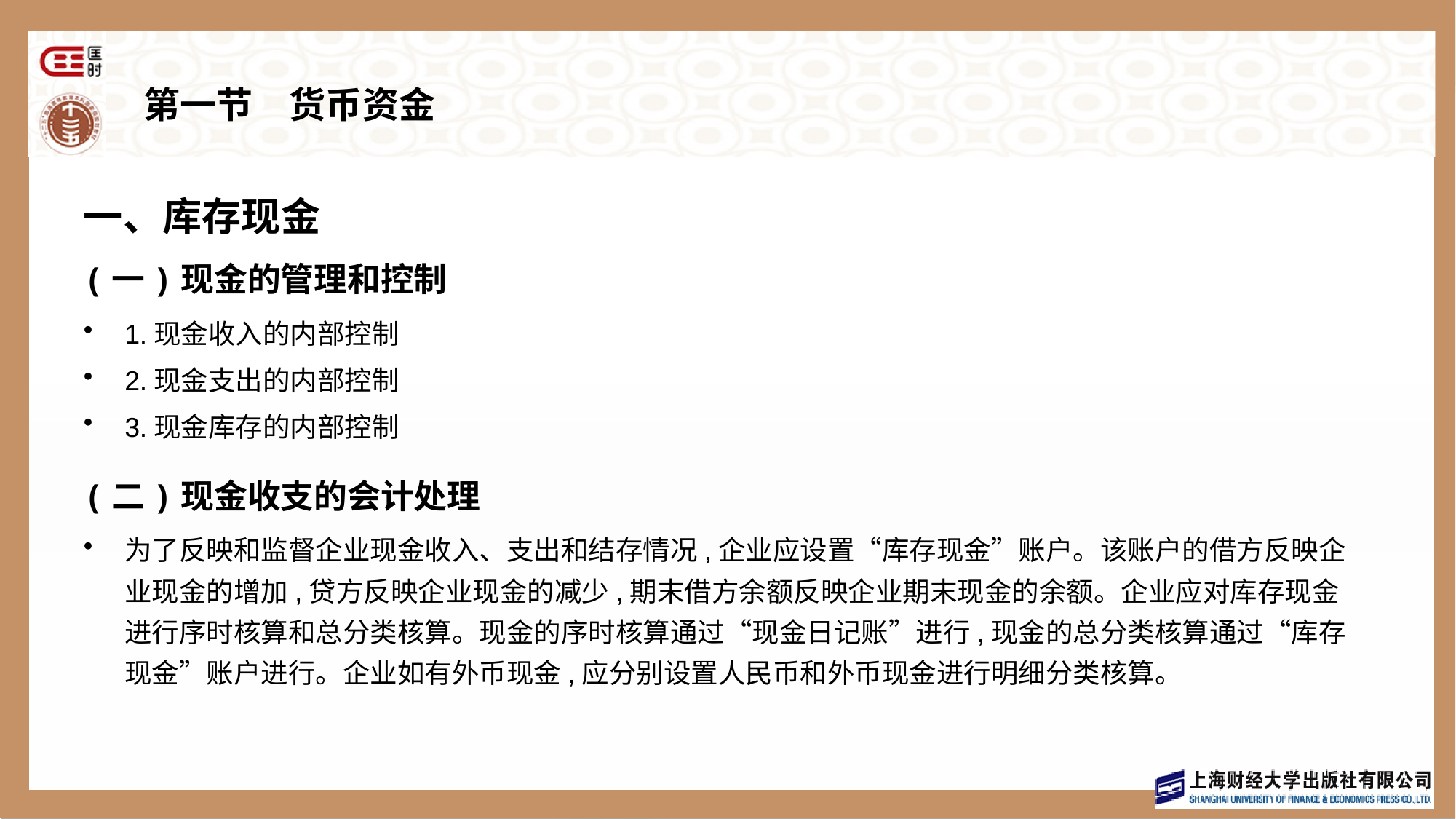

# 第一节　货币资金
一、库存现金
(一)现金的管理和控制
1.现金收入的内部控制
2.现金支出的内部控制
3.现金库存的内部控制
(二)现金收支的会计处理
为了反映和监督企业现金收入、支出和结存情况,企业应设置“库存现金”账户。该账户的借方反映企业现金的增加,贷方反映企业现金的减少,期末借方余额反映企业期末现金的余额。企业应对库存现金进行序时核算和总分类核算。现金的序时核算通过“现金日记账”进行,现金的总分类核算通过“库存现金”账户进行。企业如有外币现金,应分别设置人民币和外币现金进行明细分类核算。